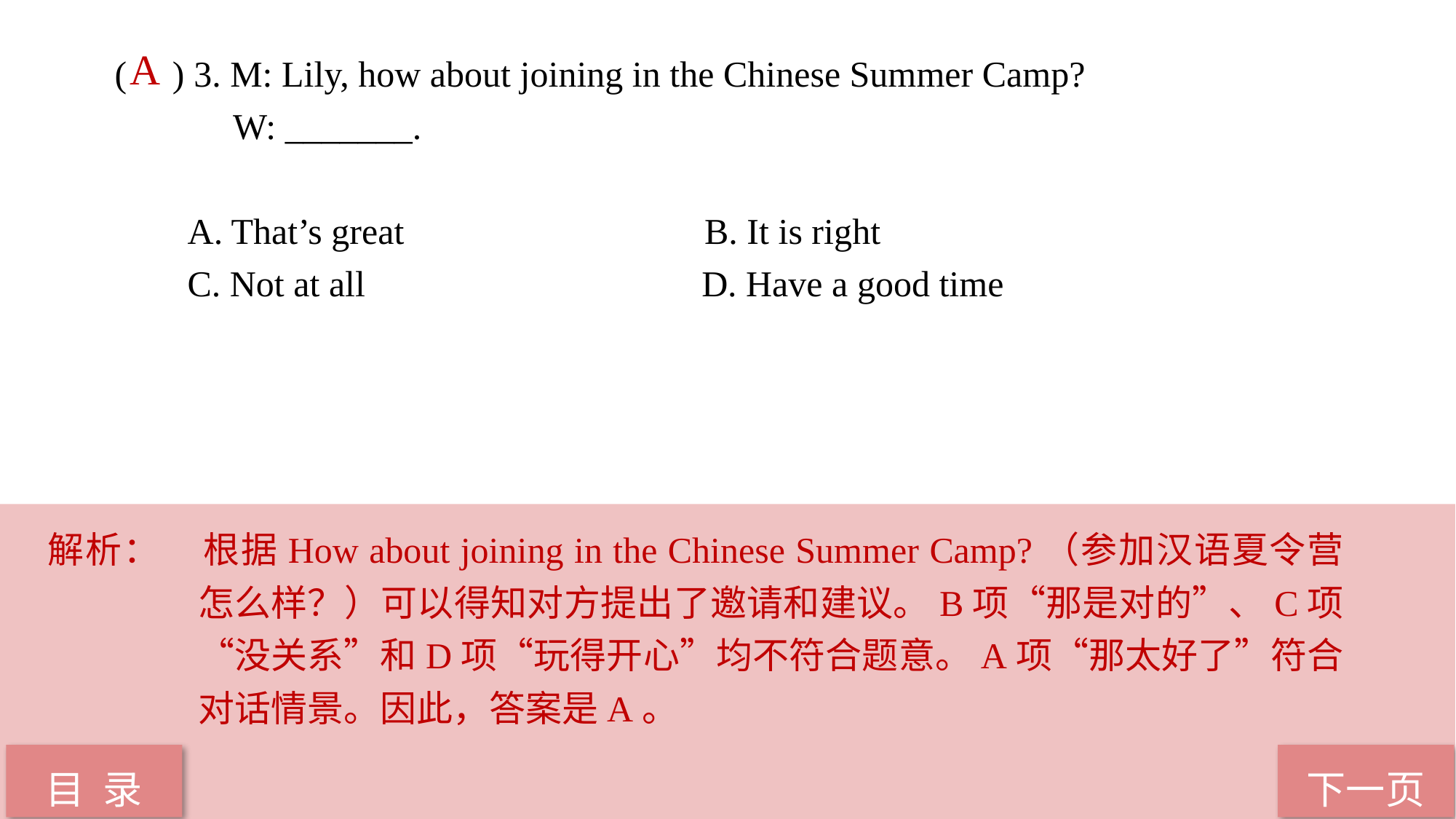

A
(     ) 3. M: Lily, how about joining in the Chinese Summer Camp?
             W: _______.

        A. That’s great                                 B. It is right
        C. Not at all                                     D. Have a good time
解析：	根据How about joining in the Chinese Summer Camp?（参加汉语夏令营怎么样？）可以得知对方提出了邀请和建议。B项“那是对的”、C项“没关系”和D项“玩得开心”均不符合题意。A项“那太好了”符合对话情景。因此，答案是A。